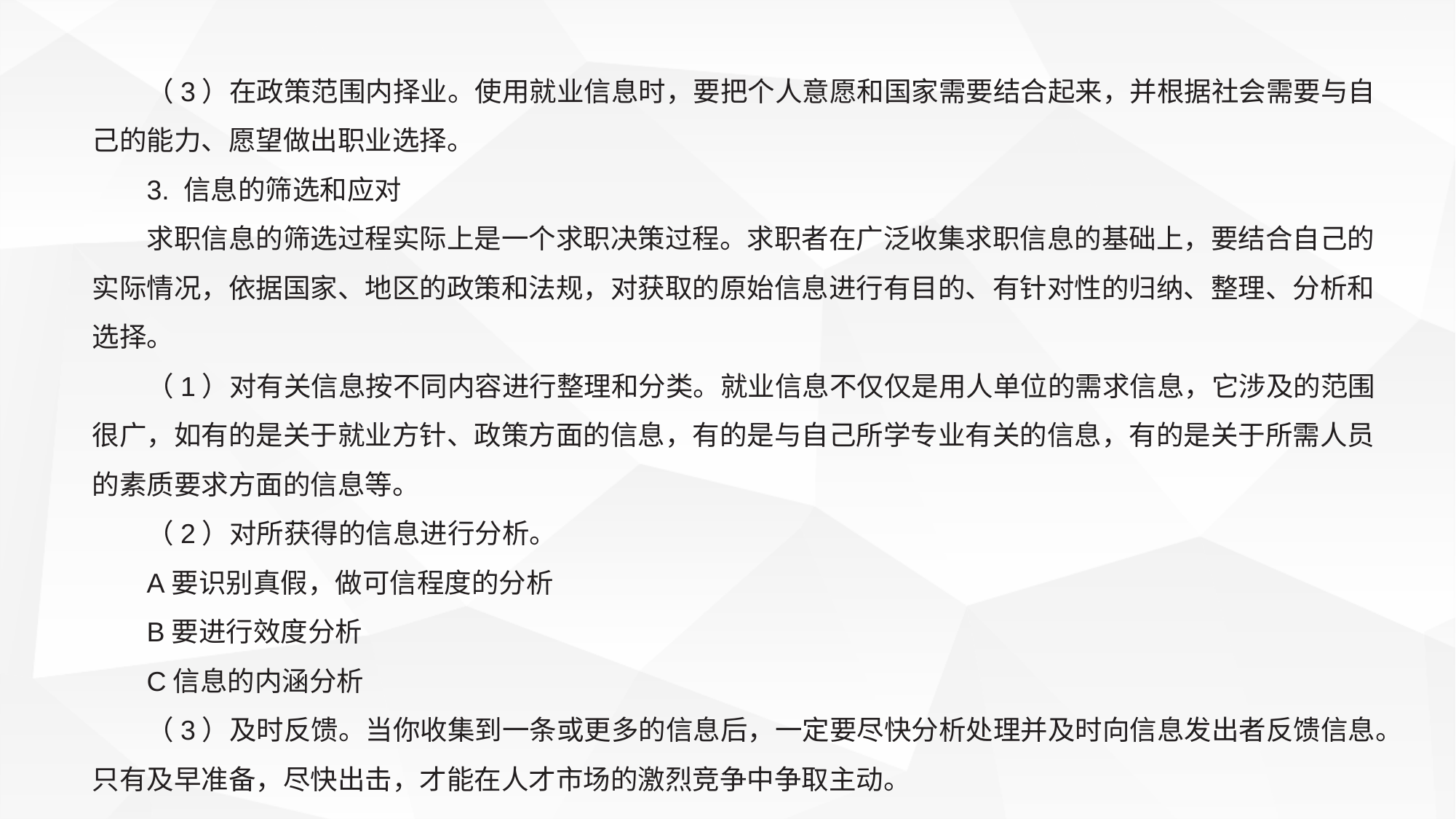

（3）在政策范围内择业。使用就业信息时，要把个人意愿和国家需要结合起来，并根据社会需要与自己的能力、愿望做出职业选择。
3. 信息的筛选和应对
求职信息的筛选过程实际上是一个求职决策过程。求职者在广泛收集求职信息的基础上，要结合自己的实际情况，依据国家、地区的政策和法规，对获取的原始信息进行有目的、有针对性的归纳、整理、分析和选择。
（1）对有关信息按不同内容进行整理和分类。就业信息不仅仅是用人单位的需求信息，它涉及的范围很广，如有的是关于就业方针、政策方面的信息，有的是与自己所学专业有关的信息，有的是关于所需人员的素质要求方面的信息等。
（2）对所获得的信息进行分析。
A要识别真假，做可信程度的分析
B要进行效度分析
C信息的内涵分析
（3）及时反馈。当你收集到一条或更多的信息后，一定要尽快分析处理并及时向信息发出者反馈信息。只有及早准备，尽快出击，才能在人才市场的激烈竞争中争取主动。